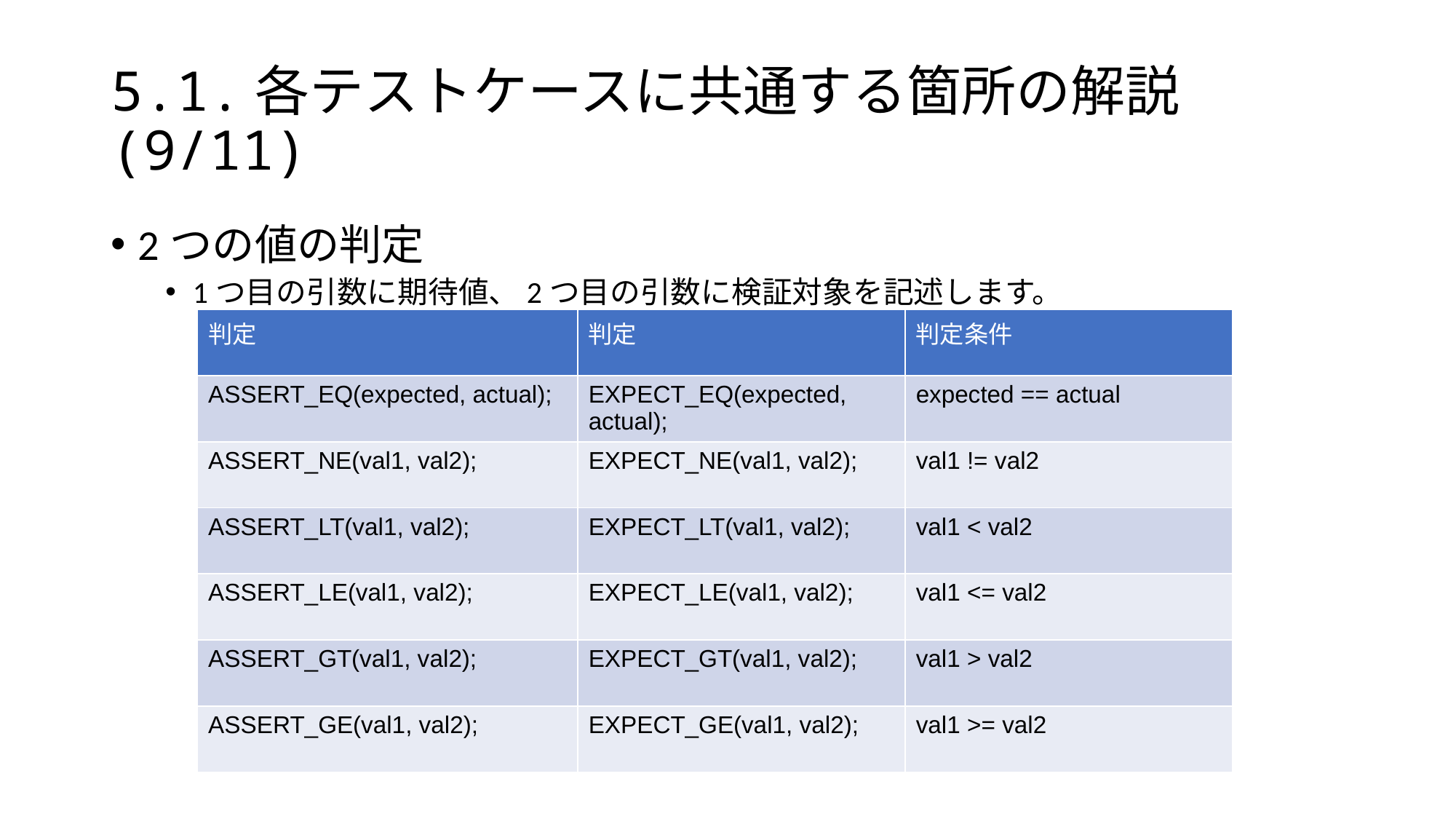

# 5.1.各テストケースに共通する箇所の解説(9/11)
2つの値の判定
1つ目の引数に期待値、2つ目の引数に検証対象を記述します。

| 判定 | 判定 | 判定条件 |
| --- | --- | --- |
| ASSERT\_EQ(expected, actual); | EXPECT\_EQ(expected, actual); | expected == actual |
| ASSERT\_NE(val1, val2); | EXPECT\_NE(val1, val2); | val1 != val2 |
| ASSERT\_LT(val1, val2); | EXPECT\_LT(val1, val2); | val1 < val2 |
| ASSERT\_LE(val1, val2); | EXPECT\_LE(val1, val2); | val1 <= val2 |
| ASSERT\_GT(val1, val2); | EXPECT\_GT(val1, val2); | val1 > val2 |
| ASSERT\_GE(val1, val2); | EXPECT\_GE(val1, val2); | val1 >= val2 |